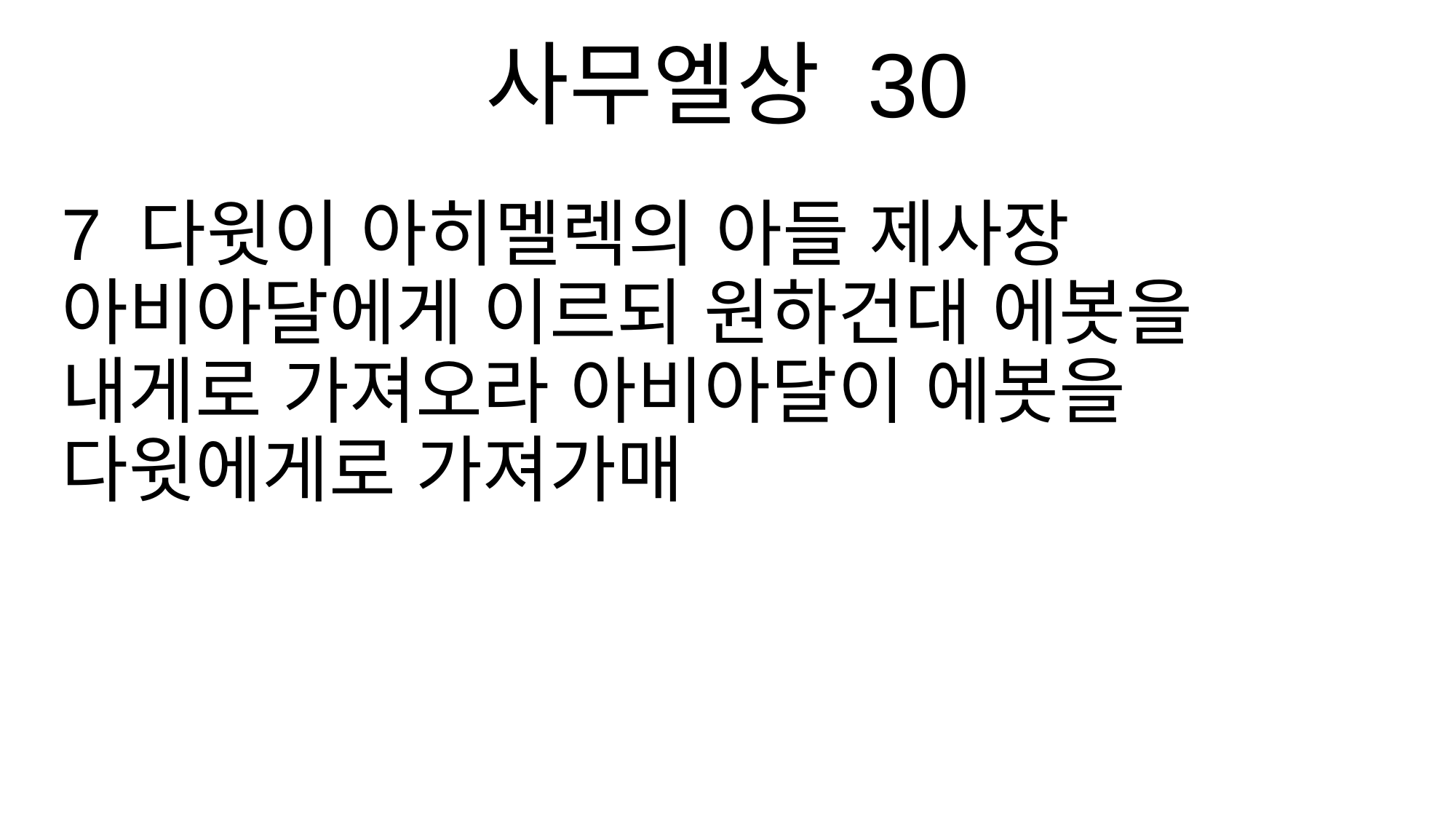

사무엘상 30
7 다윗이 아히멜렉의 아들 제사장 아비아달에게 이르되 원하건대 에봇을 내게로 가져오라 아비아달이 에봇을 다윗에게로 가져가매